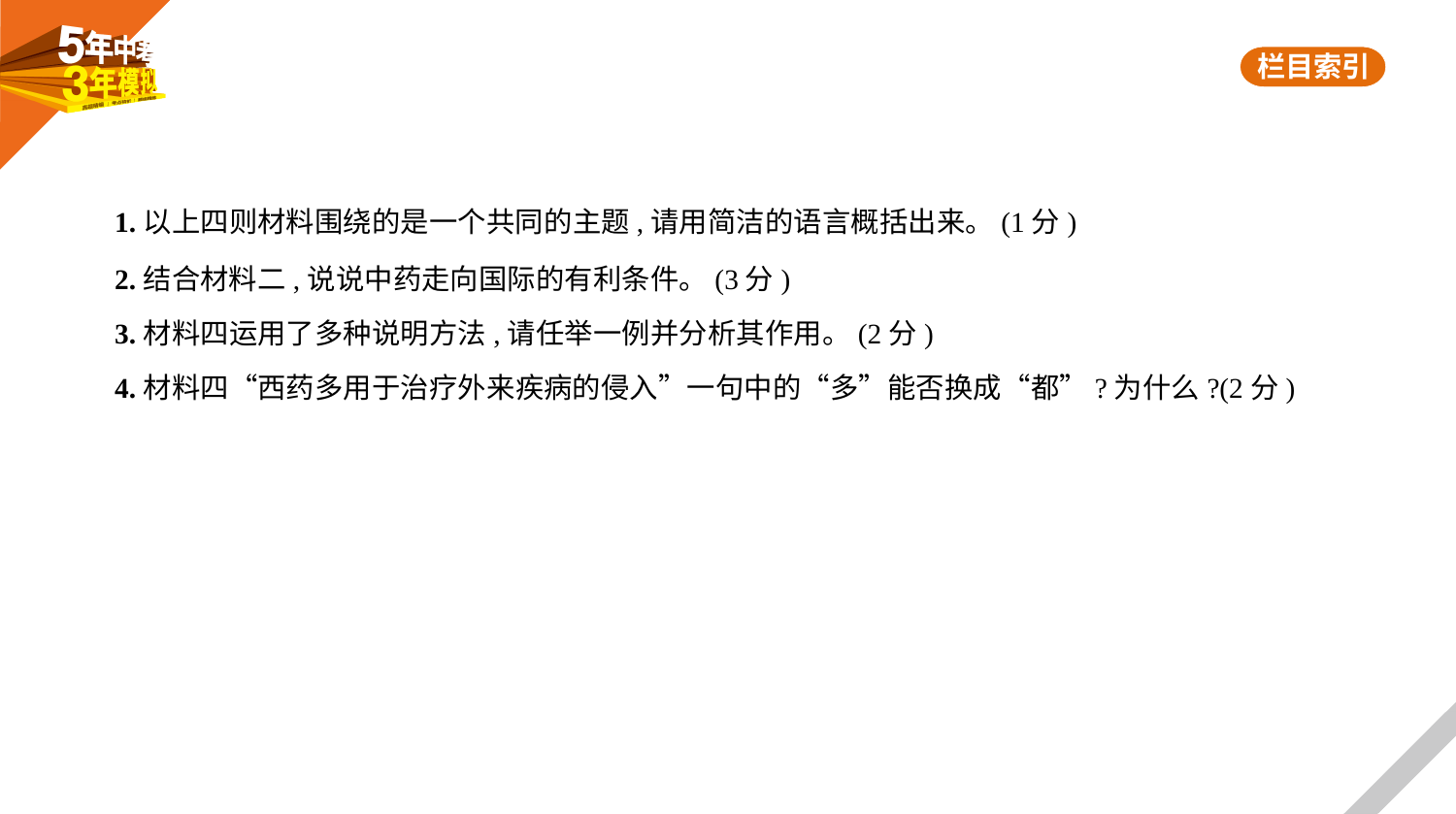

1.以上四则材料围绕的是一个共同的主题,请用简洁的语言概括出来。(1分)
2.结合材料二,说说中药走向国际的有利条件。(3分)
3.材料四运用了多种说明方法,请任举一例并分析其作用。(2分)
4.材料四“西药多用于治疗外来疾病的侵入”一句中的“多”能否换成“都”?为什么?(2分)